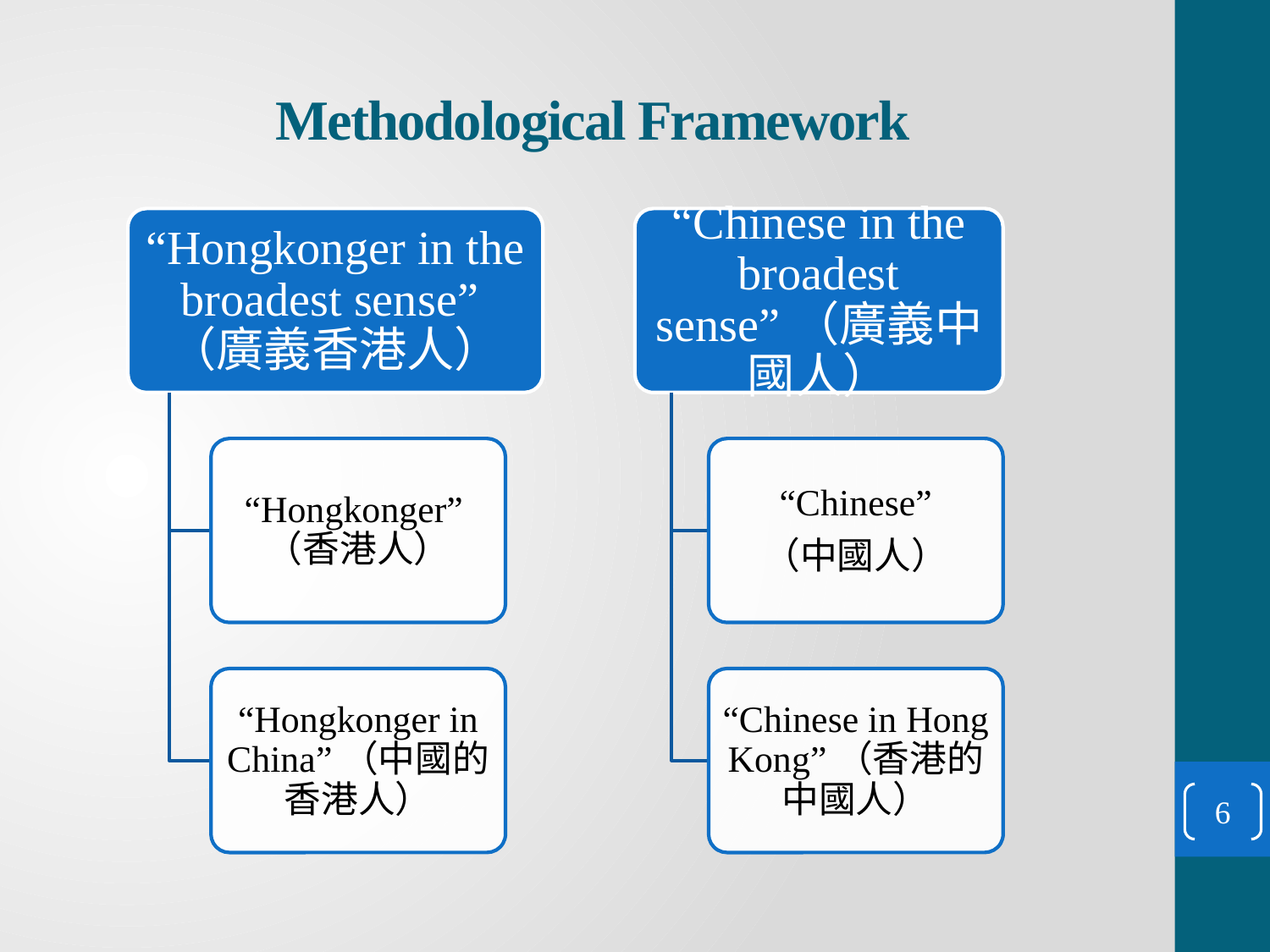

# Methodological Framework
“Hongkonger in the broadest sense”（廣義香港人）
“Hongkonger”（香港人）
“Hongkonger in China”（中國的香港人）
“Chinese in the broadest sense”（廣義中國人）
“Chinese”
（中國人）
“Chinese in Hong Kong”（香港的中國人）
6